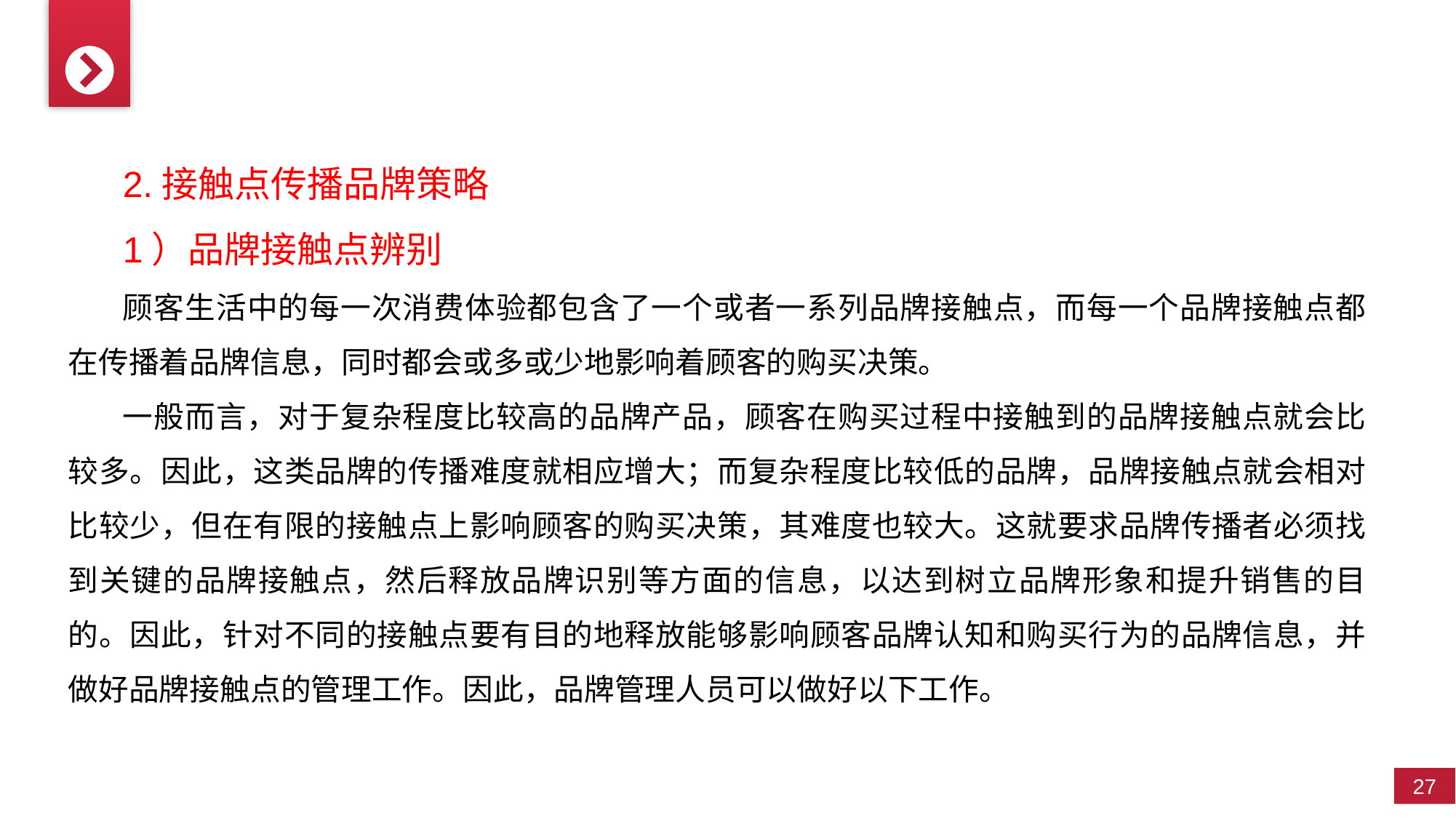

2.接触点传播品牌策略
1）品牌接触点辨别
顾客生活中的每一次消费体验都包含了一个或者一系列品牌接触点，而每一个品牌接触点都在传播着品牌信息，同时都会或多或少地影响着顾客的购买决策。
一般而言，对于复杂程度比较高的品牌产品，顾客在购买过程中接触到的品牌接触点就会比较多。因此，这类品牌的传播难度就相应增大；而复杂程度比较低的品牌，品牌接触点就会相对比较少，但在有限的接触点上影响顾客的购买决策，其难度也较大。这就要求品牌传播者必须找到关键的品牌接触点，然后释放品牌识别等方面的信息，以达到树立品牌形象和提升销售的目的。因此，针对不同的接触点要有目的地释放能够影响顾客品牌认知和购买行为的品牌信息，并做好品牌接触点的管理工作。因此，品牌管理人员可以做好以下工作。